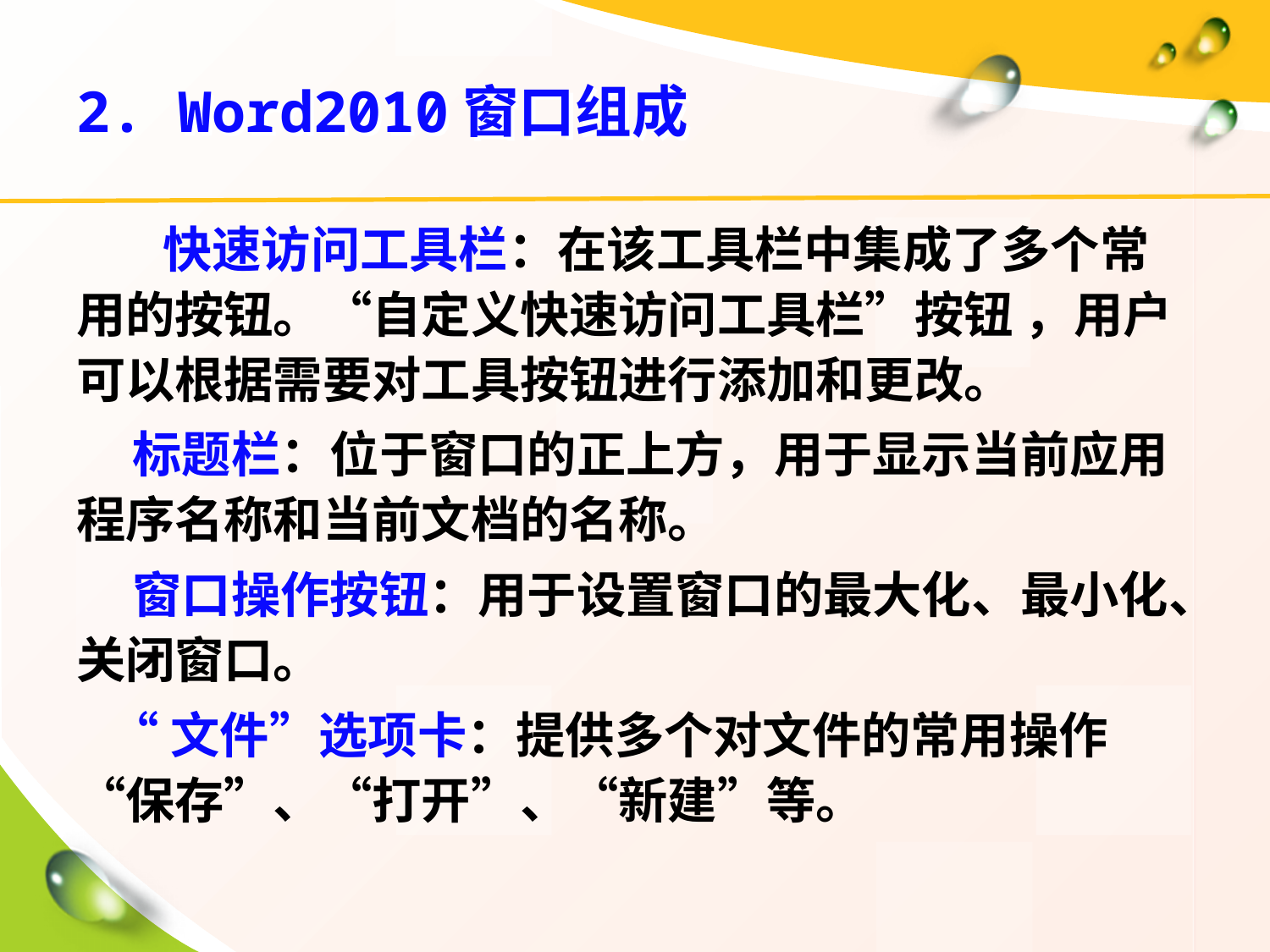

# 2. Word2010窗口组成
快速访问工具栏：在该工具栏中集成了多个常用的按钮。“自定义快速访问工具栏”按钮 ，用户可以根据需要对工具按钮进行添加和更改。
    标题栏：位于窗口的正上方，用于显示当前应用程序名称和当前文档的名称。
    窗口操作按钮：用于设置窗口的最大化、最小化、关闭窗口。
   “文件”选项卡：提供多个对文件的常用操作“保存”、“打开”、“新建”等。